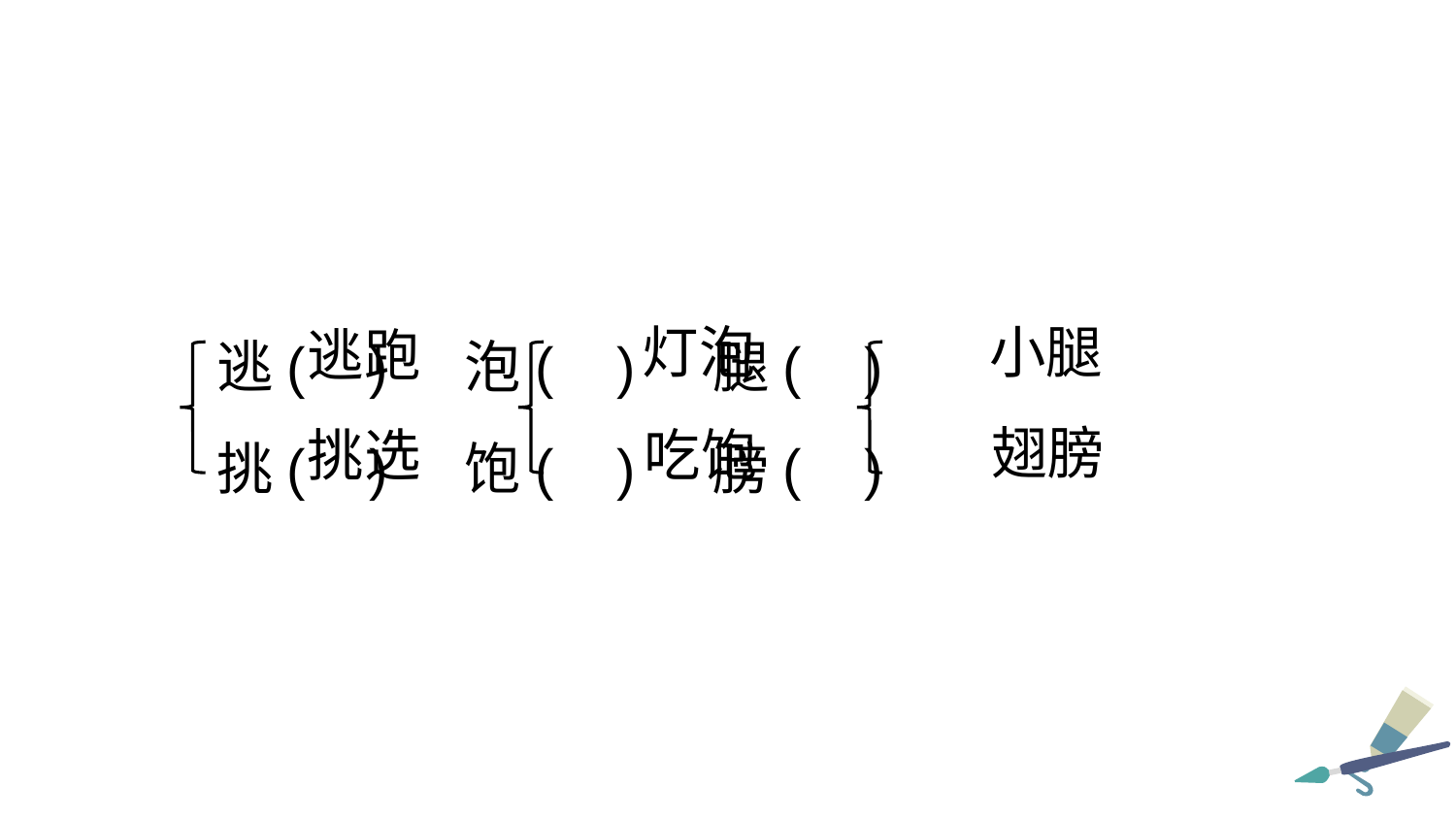

逃(    )    泡(    )    腿(    )
挑(    )    饱(    )    膀(    )
小腿
灯泡
逃跑

翅膀
挑选
吃饱